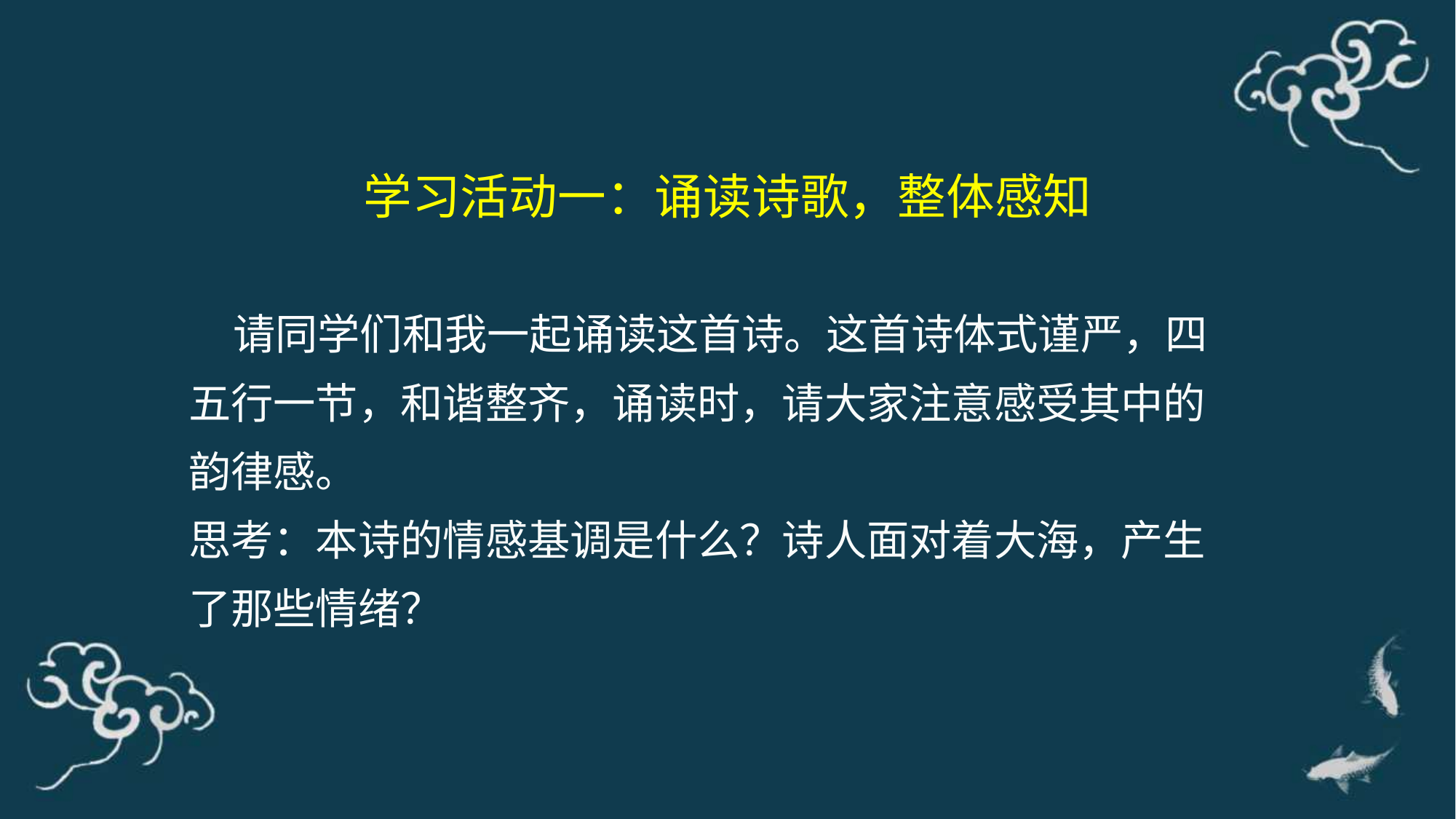

学习活动一：诵读诗歌，整体感知

    请同学们和我一起诵读这首诗。这首诗体式谨严，四五行一节，和谐整齐，诵读时，请大家注意感受其中的韵律感。
思考：本诗的情感基调是什么？诗人面对着大海，产生了那些情绪？